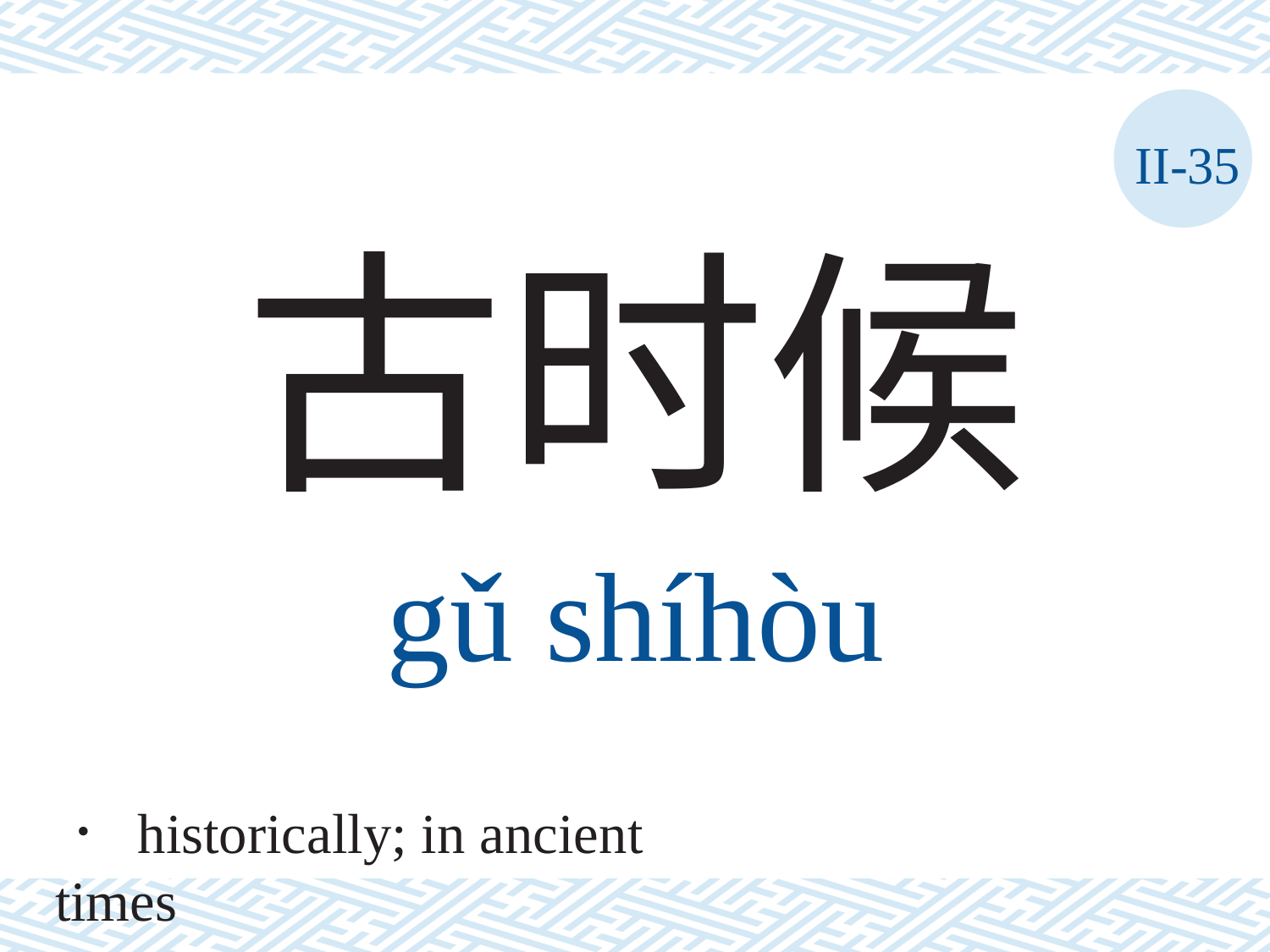

II-35
古时候
gǔ	shíhòu
． historically; in ancient times